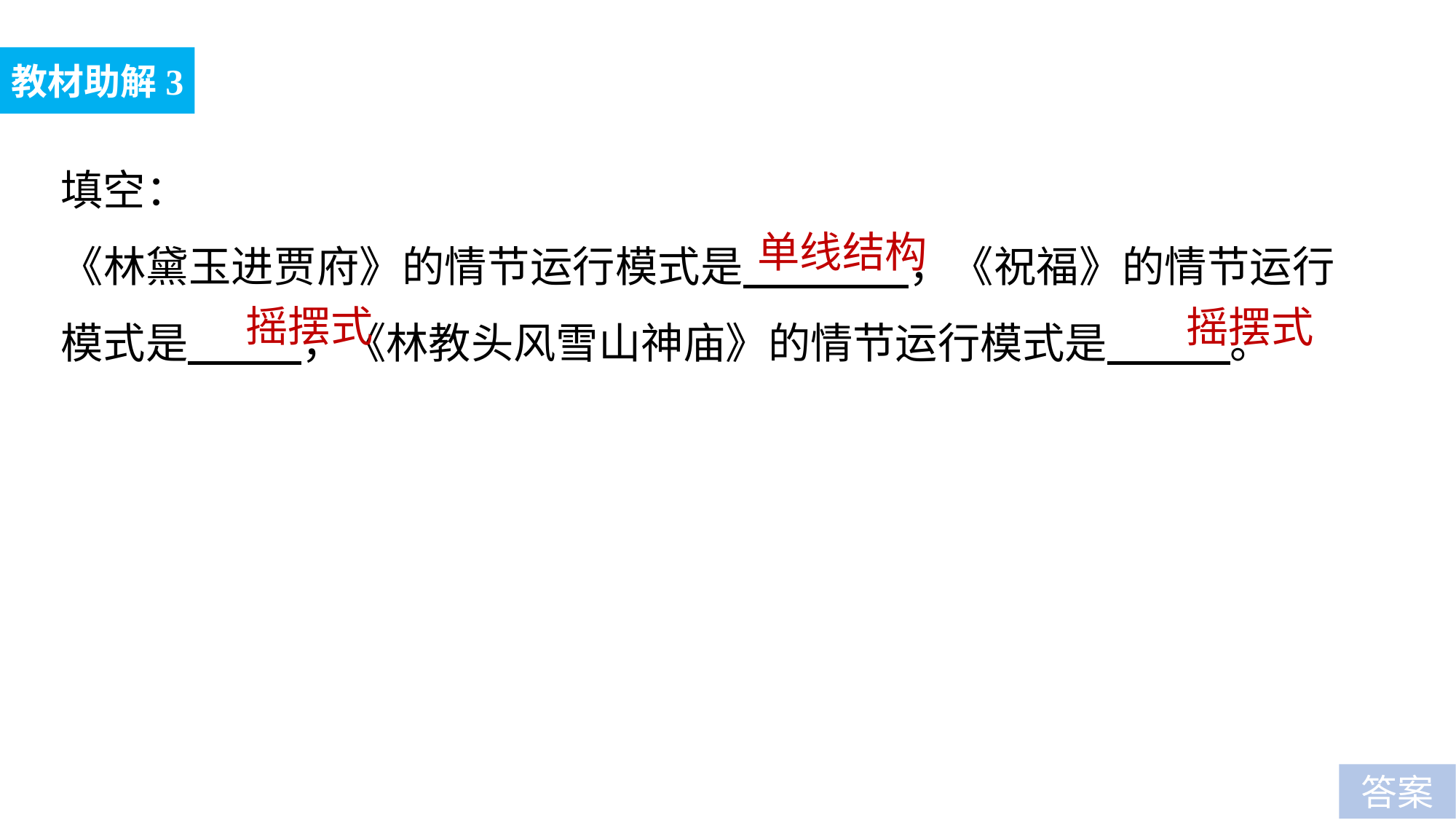

教材助解3
填空：
《林黛玉进贾府》的情节运行模式是                 ，《祝福》的情节运行模式是            ，《林教头风雪山神庙》的情节运行模式是             。
单线结构
摇摆式
摇摆式
答案